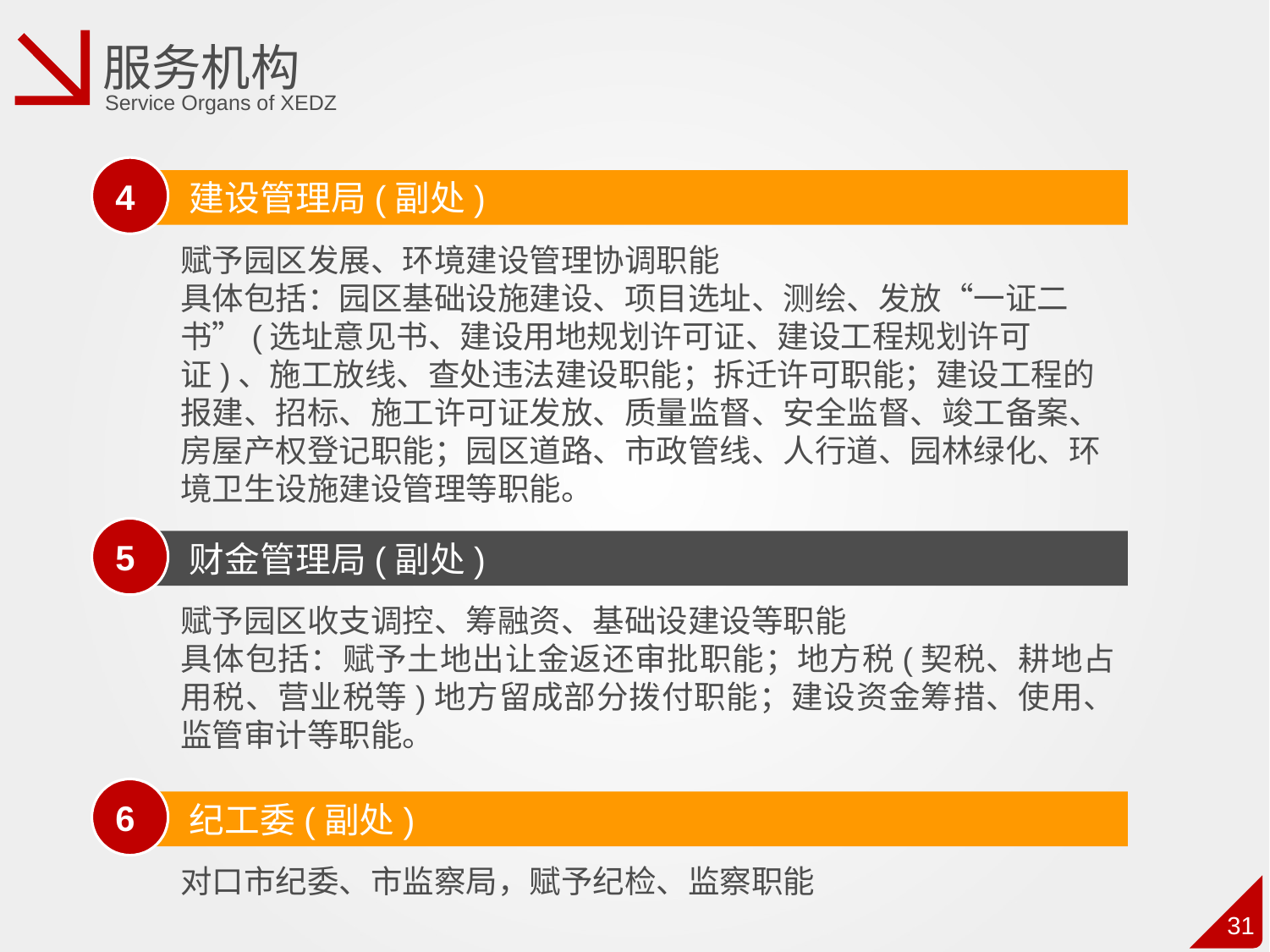

服务机构
Service Organs of XEDZ
4
   建设管理局(副处)
赋予园区发展、环境建设管理协调职能
具体包括：园区基础设施建设、项目选址、测绘、发放“一证二书”(选址意见书、建设用地规划许可证、建设工程规划许可证)、施工放线、查处违法建设职能；拆迁许可职能；建设工程的报建、招标、施工许可证发放、质量监督、安全监督、竣工备案、房屋产权登记职能；园区道路、市政管线、人行道、园林绿化、环境卫生设施建设管理等职能。
5
   财金管理局(副处)
赋予园区收支调控、筹融资、基础设建设等职能
具体包括：赋予土地出让金返还审批职能；地方税(契税、耕地占用税、营业税等)地方留成部分拨付职能；建设资金筹措、使用、监管审计等职能。
6
   纪工委(副处)
对口市纪委、市监察局，赋予纪检、监察职能